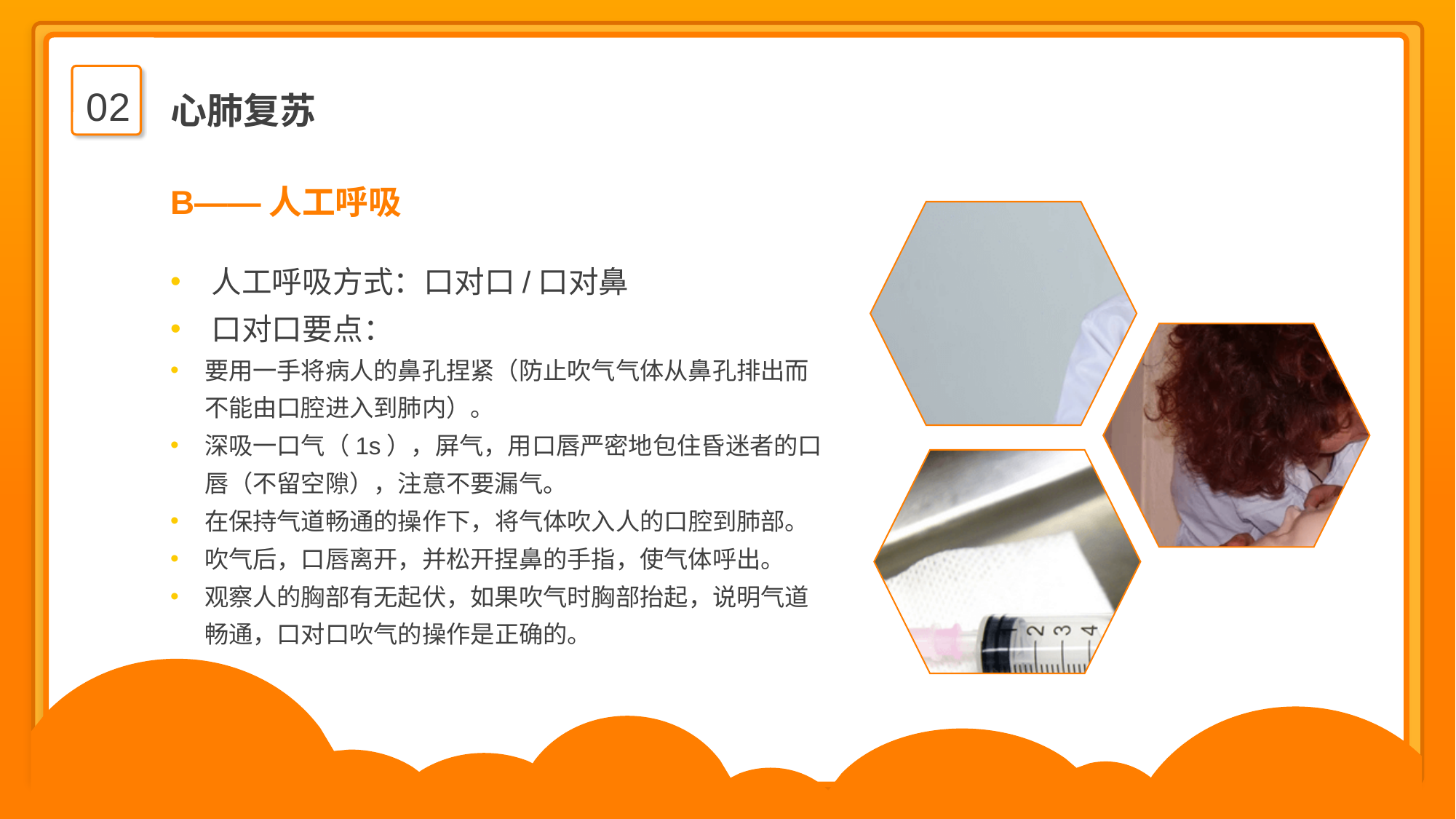

02
心肺复苏
B——人工呼吸

人工呼吸方式：口对口/口对鼻
口对口要点：
要用一手将病人的鼻孔捏紧（防止吹气气体从鼻孔排出而不能由口腔进入到肺内）。
深吸一口气（1s），屏气，用口唇严密地包住昏迷者的口唇（不留空隙），注意不要漏气。
在保持气道畅通的操作下，将气体吹入人的口腔到肺部。
吹气后，口唇离开，并松开捏鼻的手指，使气体呼出。
观察人的胸部有无起伏，如果吹气时胸部抬起，说明气道畅通，口对口吹气的操作是正确的。